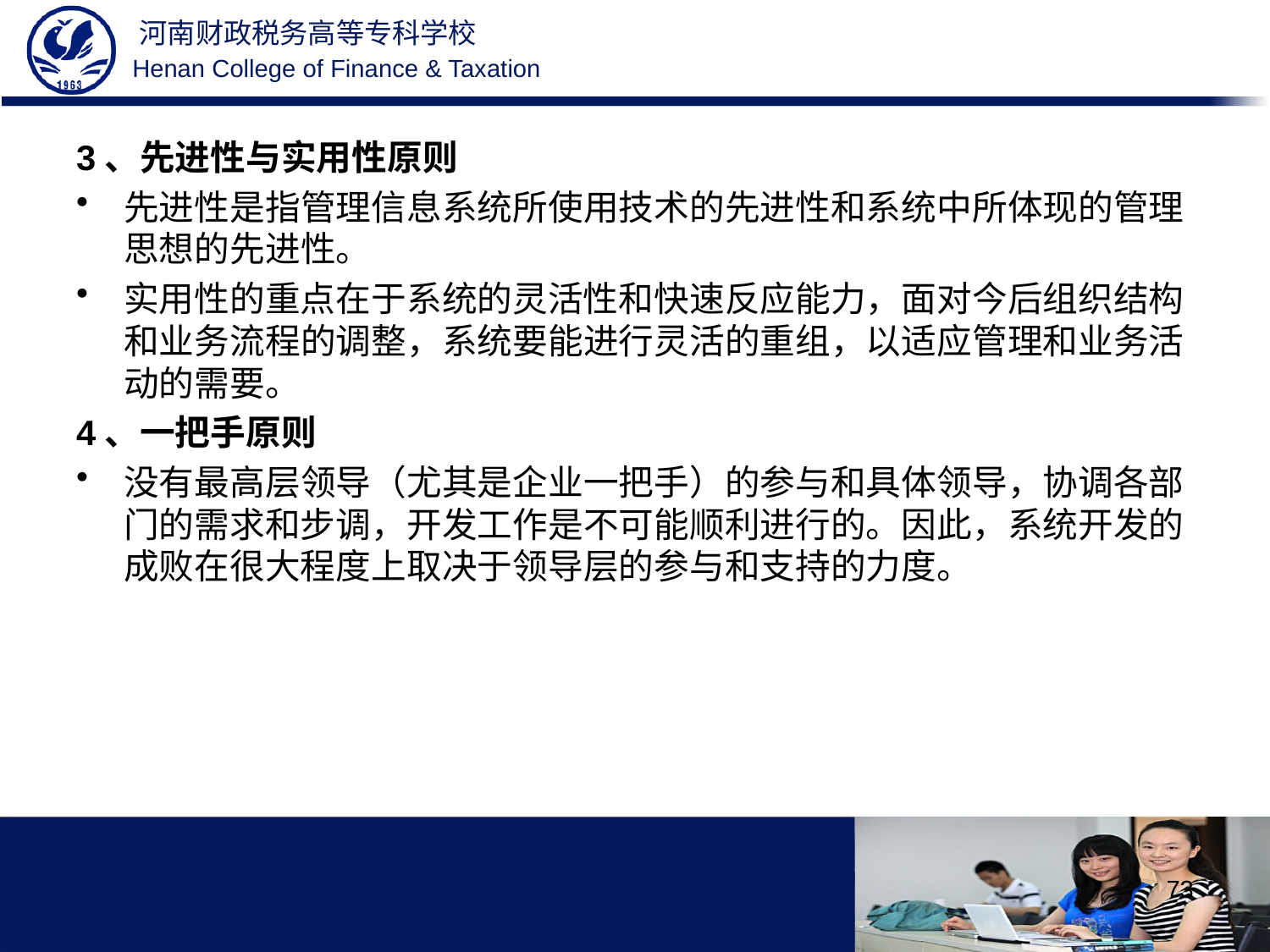

3、先进性与实用性原则
先进性是指管理信息系统所使用技术的先进性和系统中所体现的管理思想的先进性。
实用性的重点在于系统的灵活性和快速反应能力，面对今后组织结构和业务流程的调整，系统要能进行灵活的重组，以适应管理和业务活动的需要。
4、一把手原则
没有最高层领导（尤其是企业一把手）的参与和具体领导，协调各部门的需求和步调，开发工作是不可能顺利进行的。因此，系统开发的成败在很大程度上取决于领导层的参与和支持的力度。
73